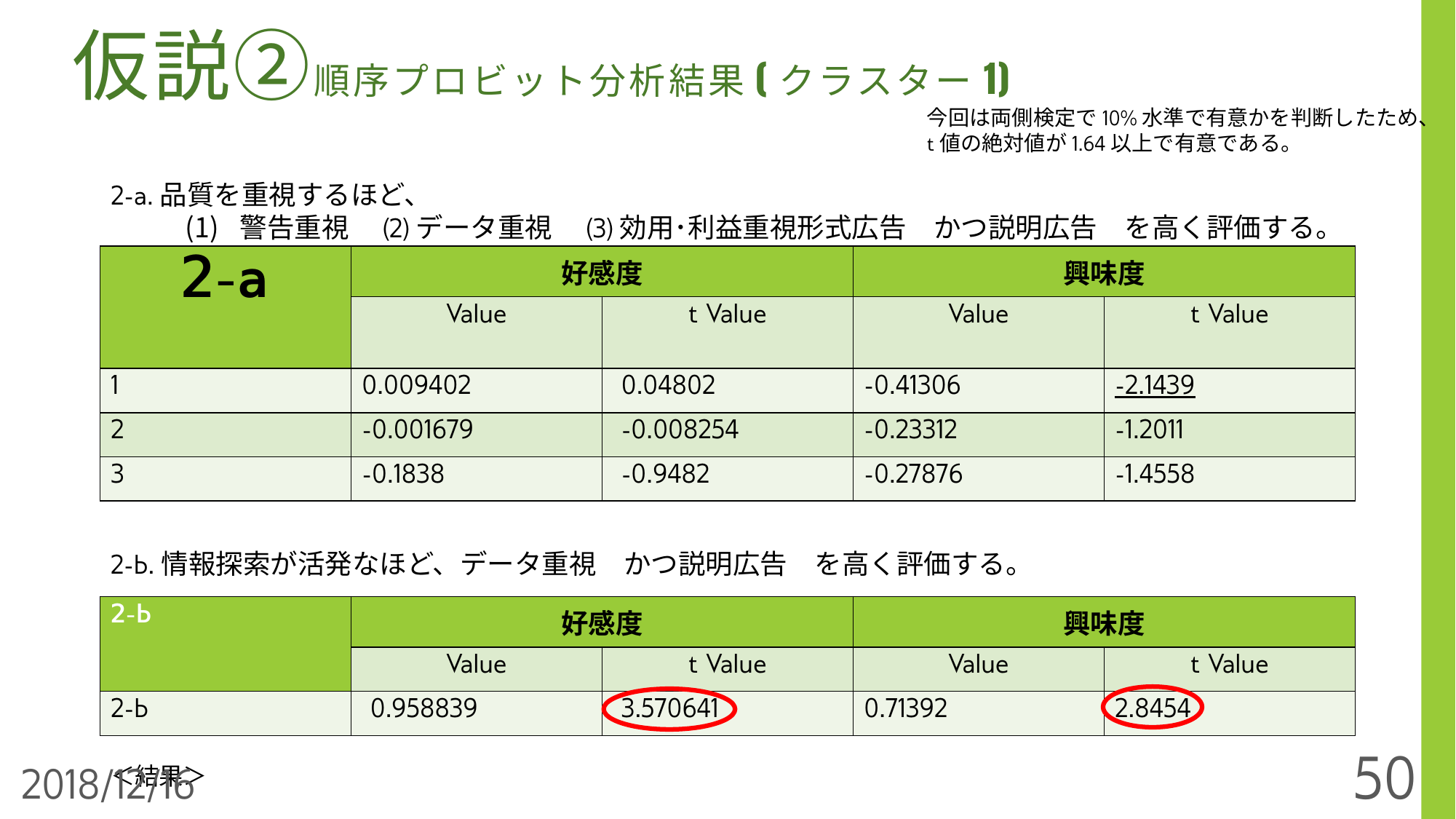

# 仮説②順序プロビット分析結果(クラスター1)
今回は両側検定で10%水準で有意かを判断したため、
t値の絶対値が1.64以上で有意である。
2-a.品質を重視するほど、
警告重視　(2)データ重視　(3)効用･利益重視形式広告　かつ説明広告　を高く評価する。
| 2-a | 好感度 |  | 興味度 |  |
| --- | --- | --- | --- | --- |
|  | Value | t Value | Value | t Value |
| 1 | 0.009402 | 0.04802 | -0.41306 | -2.1439 |
| 2 | -0.001679 | -0.008254 | -0.23312 | -1.2011 |
| 3 | -0.1838 | -0.9482 | -0.27876 | -1.4558 |
2-b.情報探索が活発なほど、データ重視　かつ説明広告　を高く評価する。
| 2-b | 好感度 |  | 興味度 |  |
| --- | --- | --- | --- | --- |
|  | Value | t Value | Value | t Value |
| 2-b | 0.958839 | 3.570641 | 0.71392 | 2.8454 |

50
＜結果＞
2018/12/16